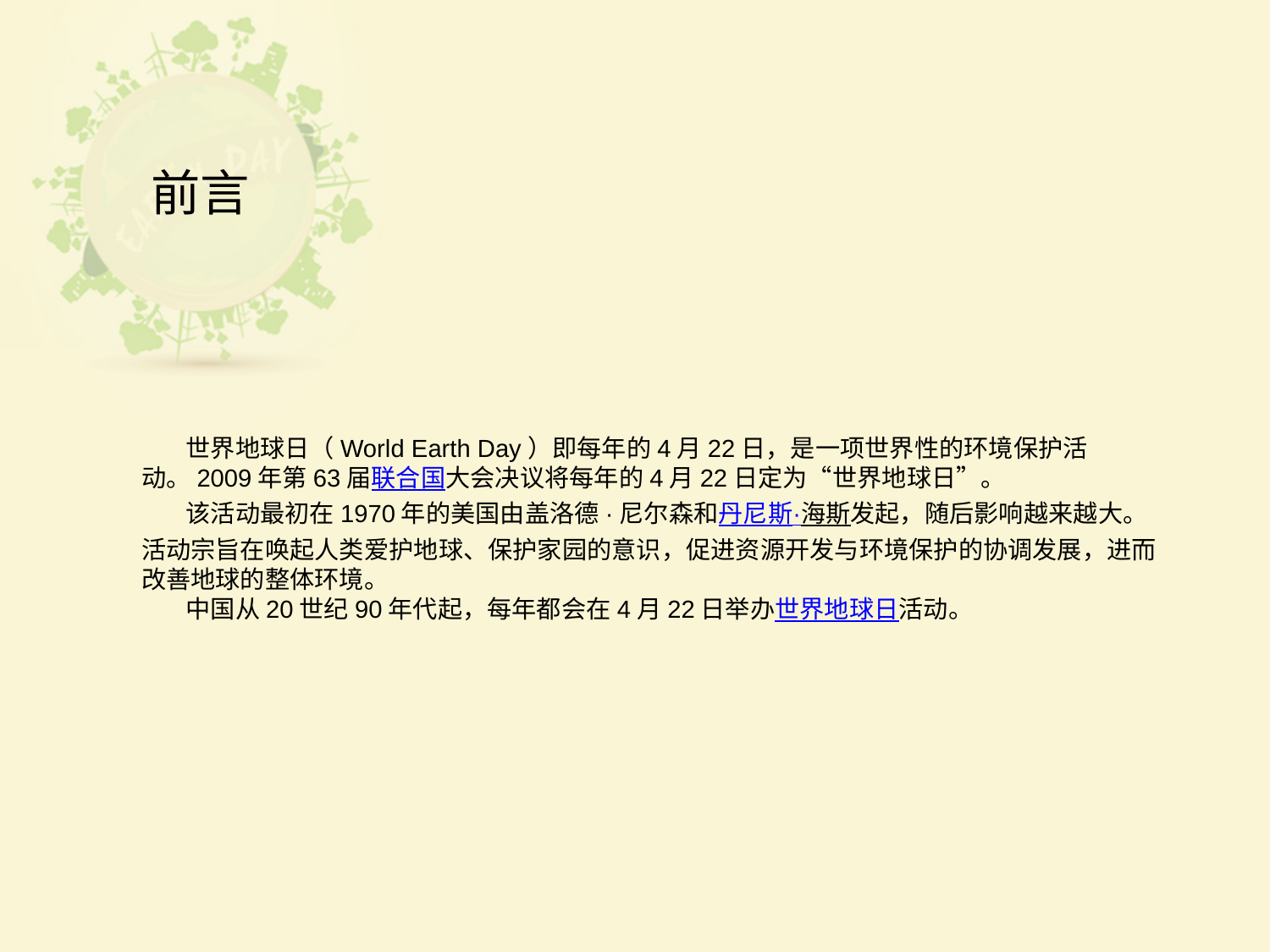

前言
点击添加文本
点击添加文本
       世界地球日（World Earth Day）即每年的4月22日，是一项世界性的环境保护活动。2009年第63届联合国大会决议将每年的4月22日定为“世界地球日”。
       该活动最初在1970年的美国由盖洛德·尼尔森和丹尼斯·海斯发起，随后影响越来越大。活动宗旨在唤起人类爱护地球、保护家园的意识，促进资源开发与环境保护的协调发展，进而改善地球的整体环境。
       中国从20世纪90年代起，每年都会在4月22日举办世界地球日活动。
点击添加文本
点击添加文本